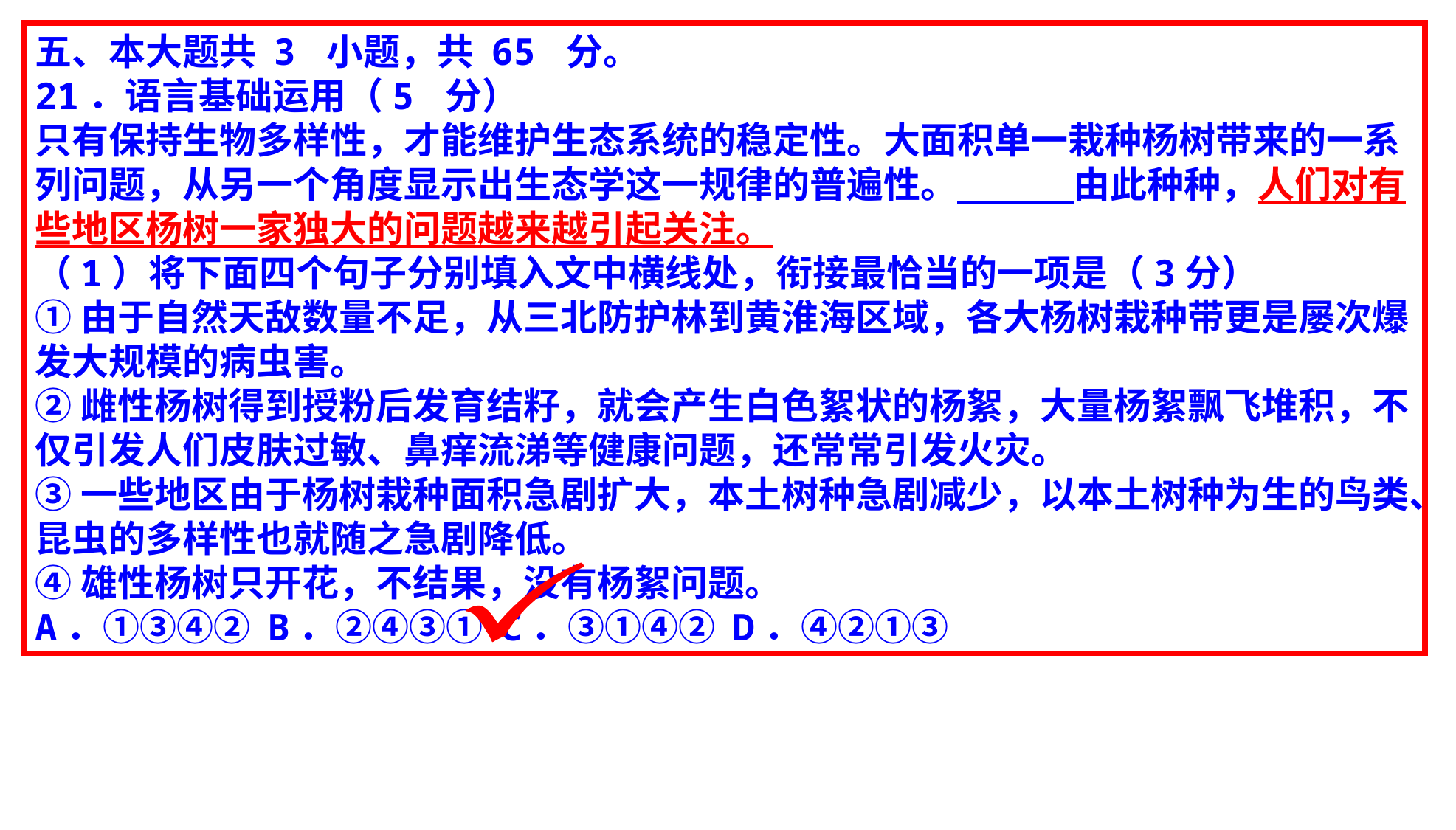

五、本大题共 3 小题，共 65 分。
21．语言基础运用（5 分）
只有保持生物多样性，才能维护生态系统的稳定性。大面积单一栽种杨树带来的一系列问题，从另一个角度显示出生态学这一规律的普遍性。              由此种种，人们对有些地区杨树一家独大的问题越来越引起关注。
（1）将下面四个句子分别填入文中横线处，衔接最恰当的一项是（3分）
①由于自然天敌数量不足，从三北防护林到黄淮海区域，各大杨树栽种带更是屡次爆发大规模的病虫害。
②雌性杨树得到授粉后发育结籽，就会产生白色絮状的杨絮，大量杨絮飘飞堆积，不仅引发人们皮肤过敏、鼻痒流涕等健康问题，还常常引发火灾。
③一些地区由于杨树栽种面积急剧扩大，本土树种急剧减少，以本土树种为生的鸟类、昆虫的多样性也就随之急剧降低。
④雄性杨树只开花，不结果，没有杨絮问题。
A．①③④② B．②④③① C．③①④② D．④②①③